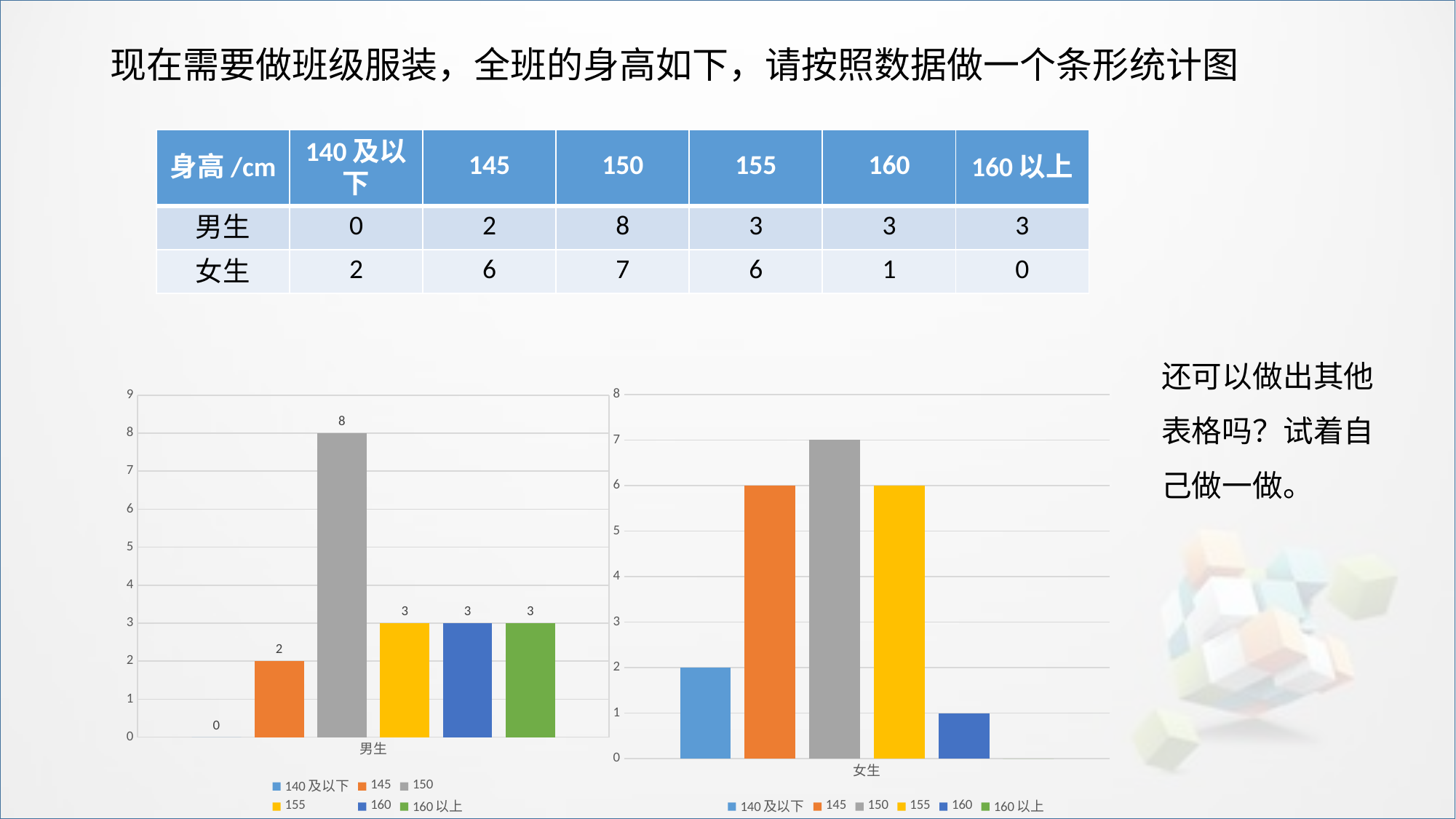

现在需要做班级服装，全班的身高如下，请按照数据做一个条形统计图
| 身高/cm | 140及以下 | 145 | 150 | 155 | 160 | 160以上 |
| --- | --- | --- | --- | --- | --- | --- |
| 男生 | 0 | 2 | 8 | 3 | 3 | 3 |
| 女生 | 2 | 6 | 7 | 6 | 1 | 0 |
还可以做出其他表格吗？试着自己做一做。

### Chart

| Category | 140及以下 | 145 | 150 | 155 | 160 | 160以上 |
|---|---|---|---|---|---|---|
| 女生 | 2.0 | 6.0 | 7.0 | 6.0 | 1.0 | 0.0 |

### Chart

| Category | 140及以下 | 145 | 150 | 155 | 160 | 160以上 |
|---|---|---|---|---|---|---|
| 男生 | 0.0 | 2.0 | 8.0 | 3.0 | 3.0 | 3.0 |